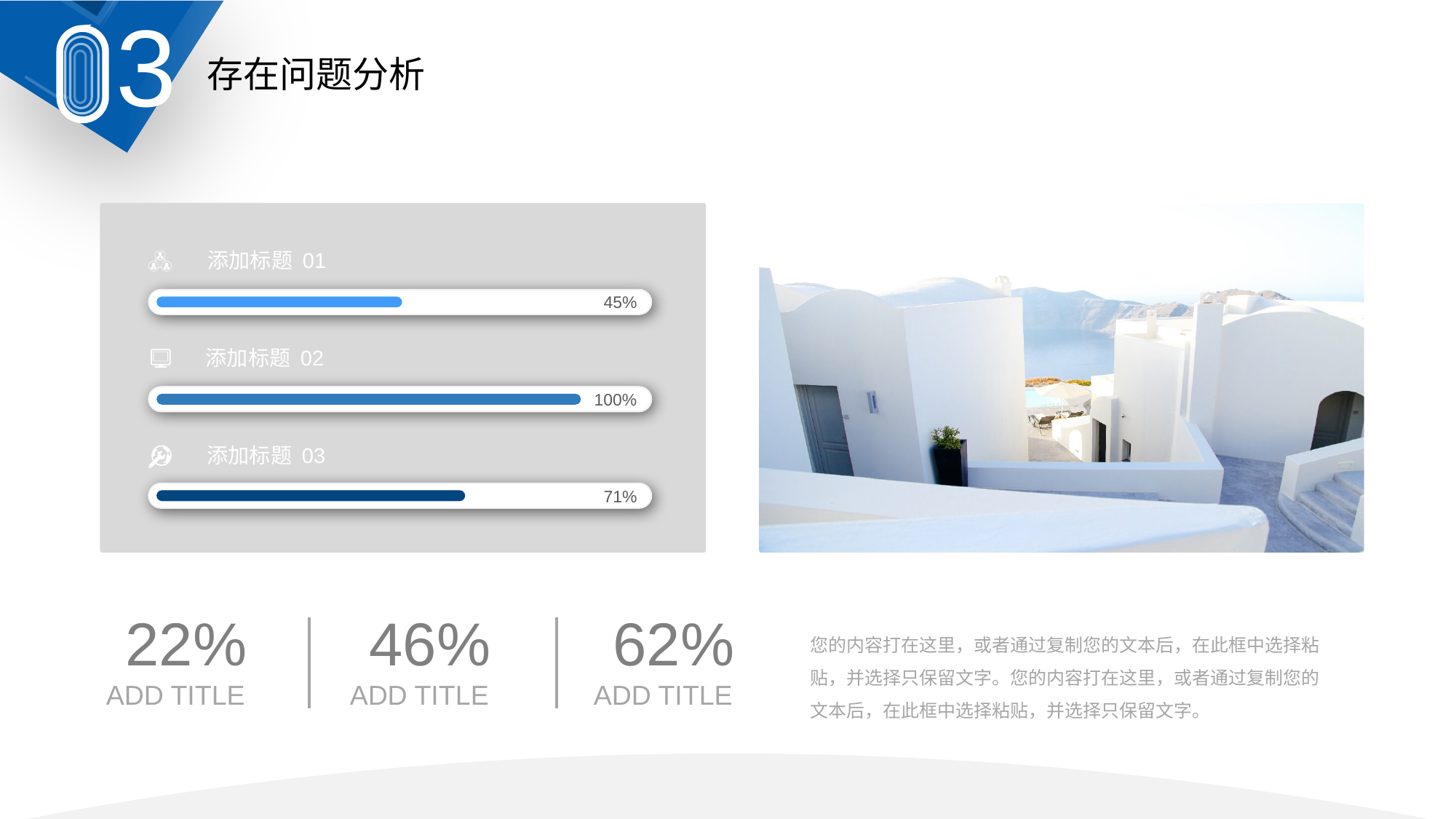

3

存在问题分析

添加标题 01

45%

添加标题 02

100%

添加标题 03

71%

22%
ADD TITLE
46%
ADD TITLE
62%
ADD TITLE
您的内容打在这里，或者通过复制您的文本后，在此框中选择粘贴，并选择只保留文字。您的内容打在这里，或者通过复制您的文本后，在此框中选择粘贴，并选择只保留文字。